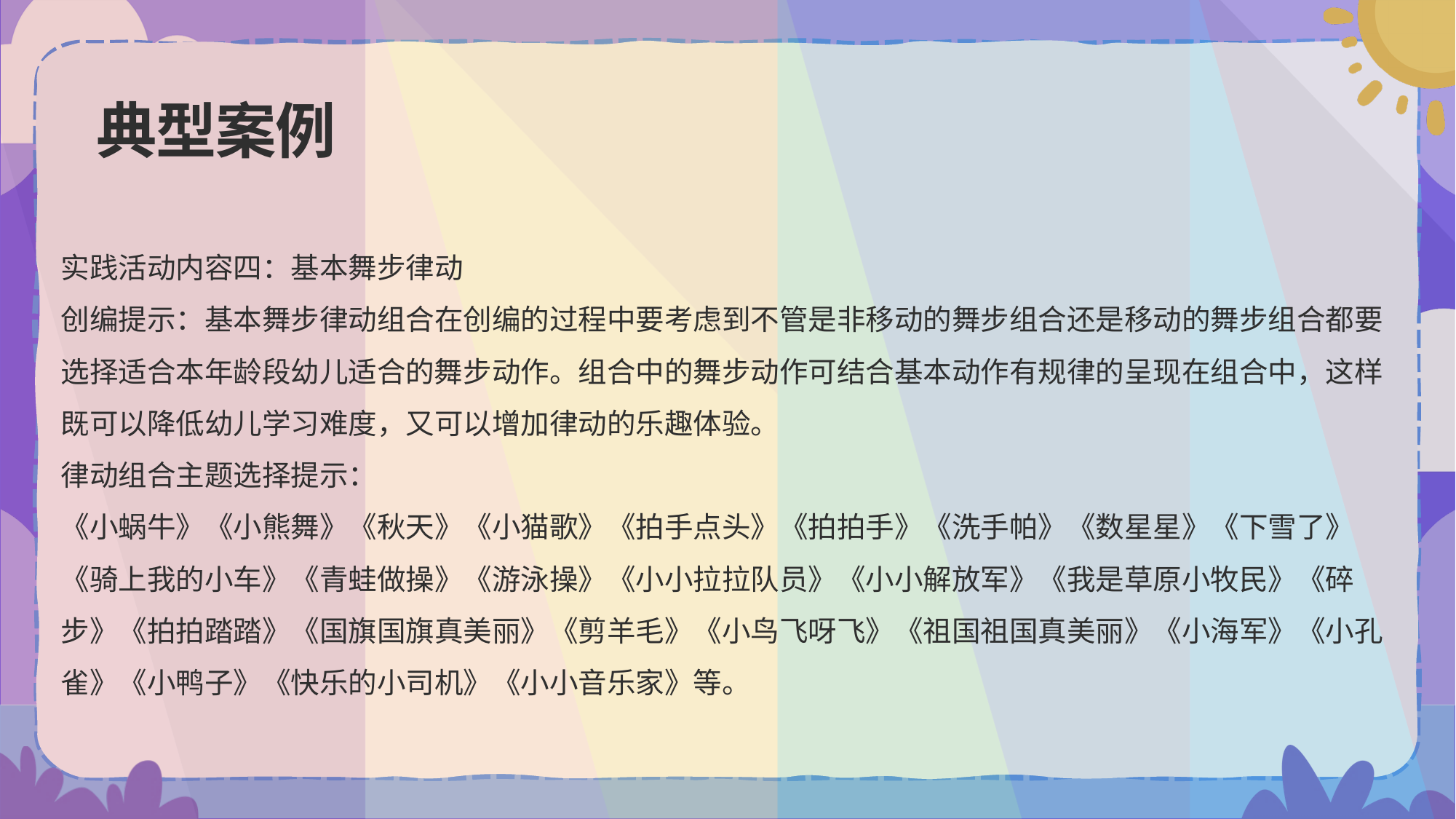

# 典型案例
实践活动内容四：基本舞步律动
创编提示：基本舞步律动组合在创编的过程中要考虑到不管是非移动的舞步组合还是移动的舞步组合都要选择适合本年龄段幼儿适合的舞步动作。组合中的舞步动作可结合基本动作有规律的呈现在组合中，这样既可以降低幼儿学习难度，又可以增加律动的乐趣体验。
律动组合主题选择提示：
《小蜗牛》《小熊舞》《秋天》《小猫歌》《拍手点头》《拍拍手》《洗手帕》《数星星》《下雪了》《骑上我的小车》《青蛙做操》《游泳操》《小小拉拉队员》《小小解放军》《我是草原小牧民》《碎步》《拍拍踏踏》《国旗国旗真美丽》《剪羊毛》《小鸟飞呀飞》《祖国祖国真美丽》《小海军》《小孔雀》《小鸭子》《快乐的小司机》《小小音乐家》等。